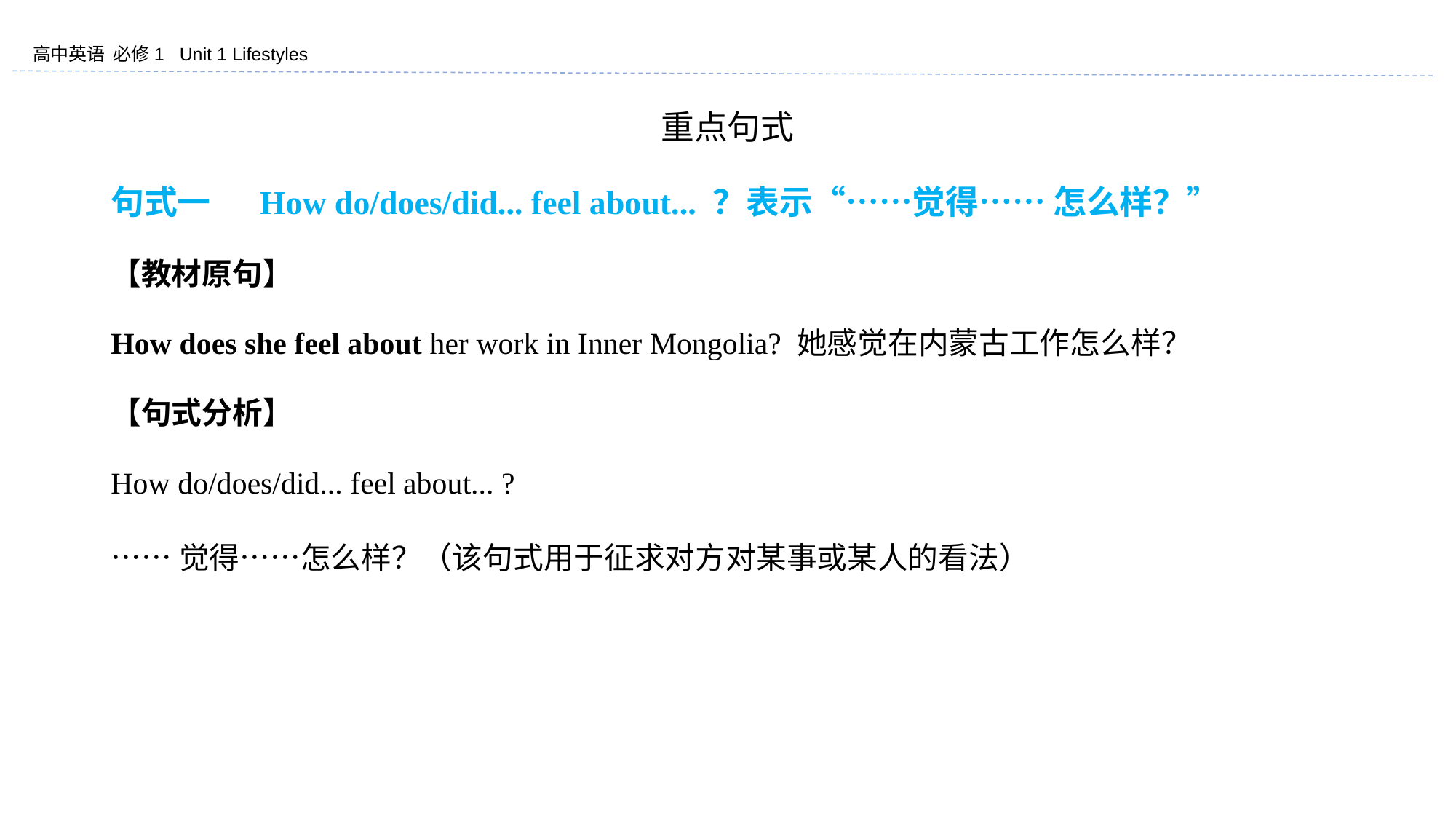

重点句式
句式一 　How do/does/did... feel about... ？表示“……觉得…… 怎么样？”
【教材原句】
How does she feel about her work in Inner Mongolia? 她感觉在内蒙古工作怎么样？
【句式分析】
How do/does/did... feel about... ?
……觉得……怎么样？（该句式用于征求对方对某事或某人的看法）